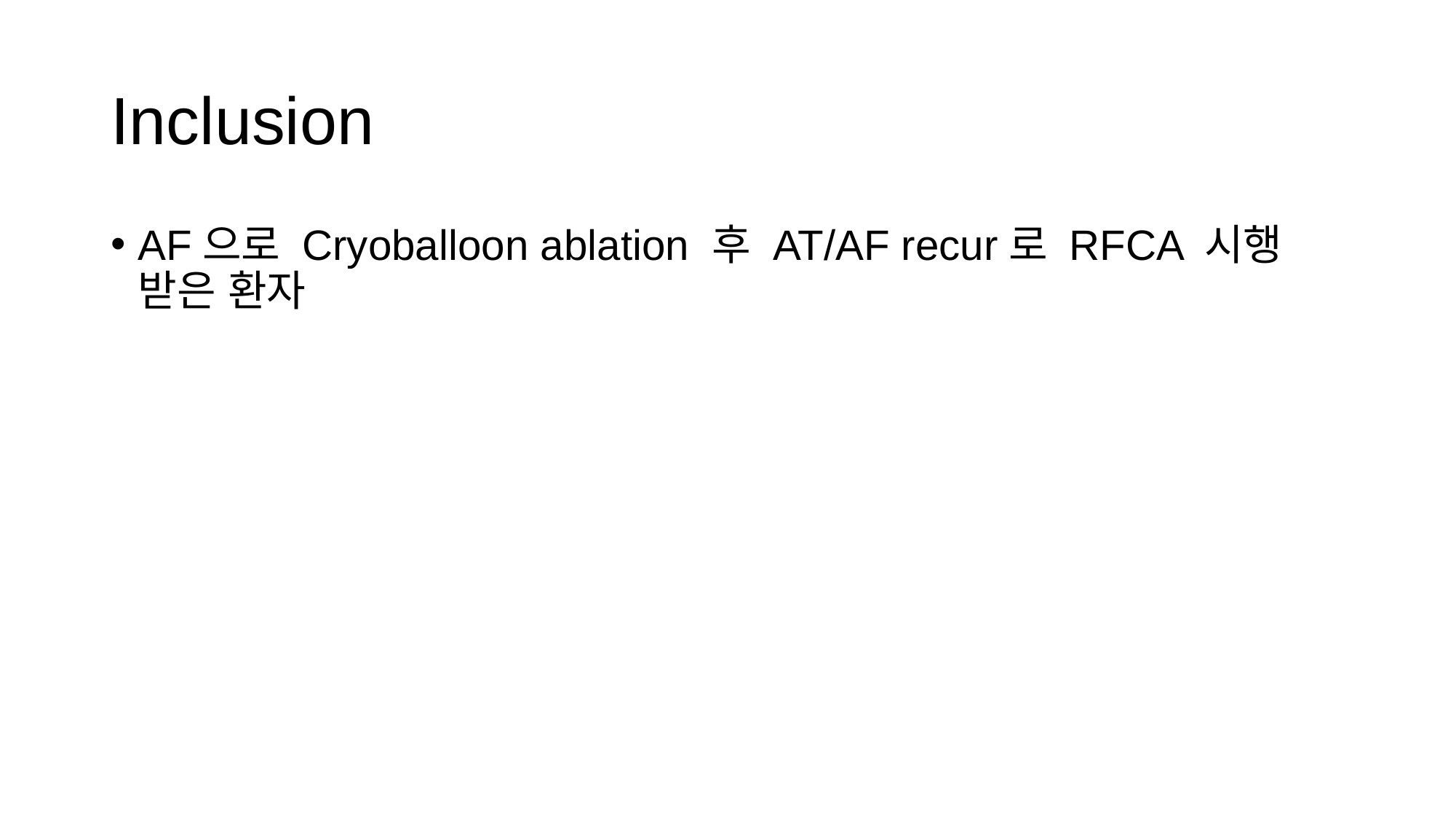

# Inclusion
AF으로 Cryoballoon ablation 후 AT/AF recur로 RFCA 시행 받은 환자